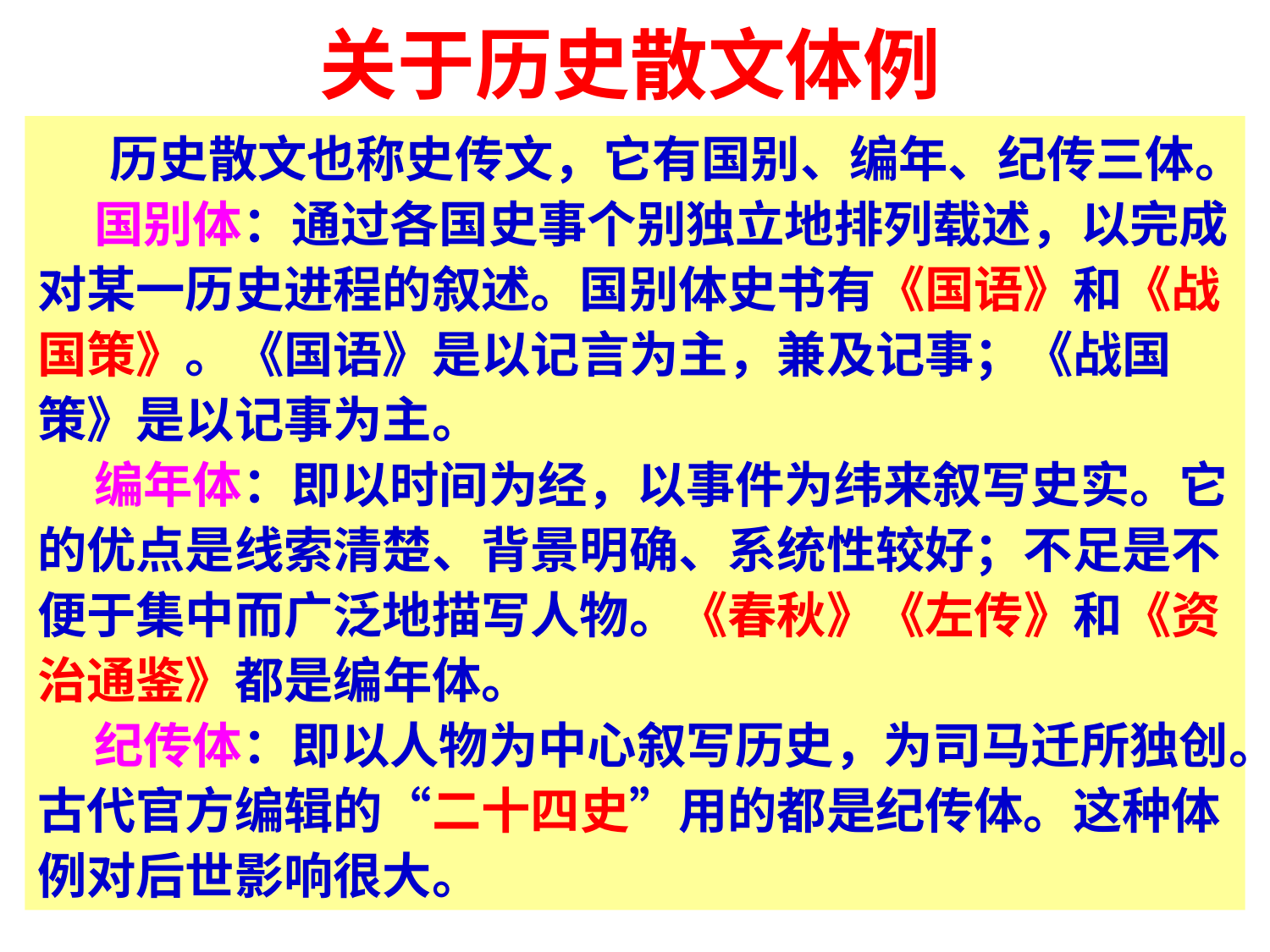

# 关于历史散文体例
         历史散文也称史传文，它有国别、编年、纪传三体。
    国别体：通过各国史事个别独立地排列载述，以完成对某一历史进程的叙述。国别体史书有《国语》和《战国策》。《国语》是以记言为主，兼及记事；《战国策》是以记事为主。
    编年体：即以时间为经，以事件为纬来叙写史实。它的优点是线索清楚、背景明确、系统性较好；不足是不便于集中而广泛地描写人物。《春秋》《左传》和《资治通鉴》都是编年体。
    纪传体：即以人物为中心叙写历史，为司马迁所独创。古代官方编辑的“二十四史”用的都是纪传体。这种体例对后世影响很大。